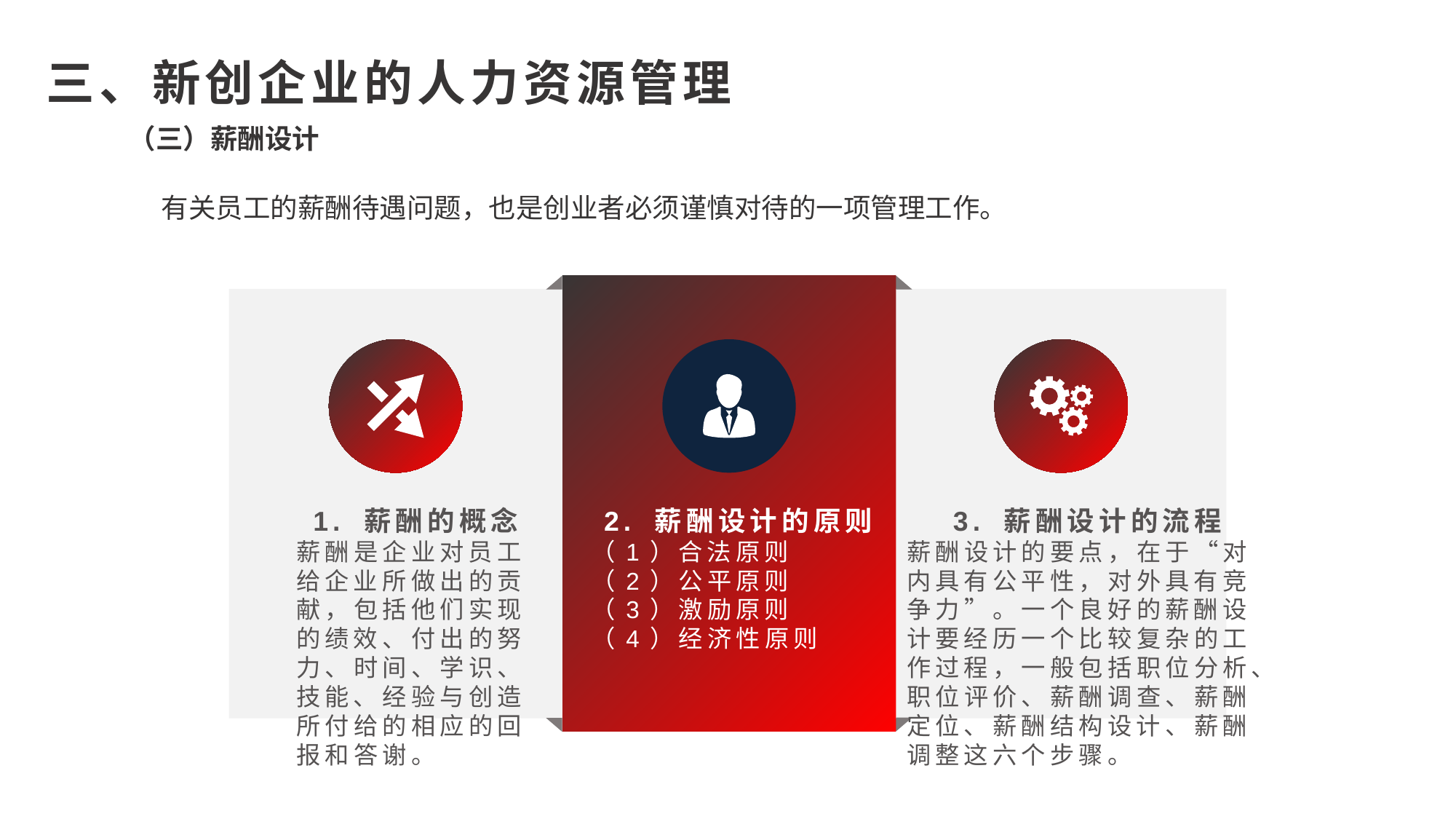

三、新创企业的人力资源管理
（三）薪酬设计
有关员工的薪酬待遇问题，也是创业者必须谨慎对待的一项管理工作。

1. 薪酬的概念
薪酬是企业对员工给企业所做出的贡献，包括他们实现的绩效、付出的努力、时间、学识、技能、经验与创造所付给的相应的回报和答谢。
2. 薪酬设计的原则
（1）合法原则
（2）公平原则
（3）激励原则
（4）经济性原则
3. 薪酬设计的流程
薪酬设计的要点，在于“对内具有公平性，对外具有竞争力”。一个良好的薪酬设计要经历一个比较复杂的工作过程，一般包括职位分析、职位评价、薪酬调查、薪酬定位、薪酬结构设计、薪酬调整这六个步骤。